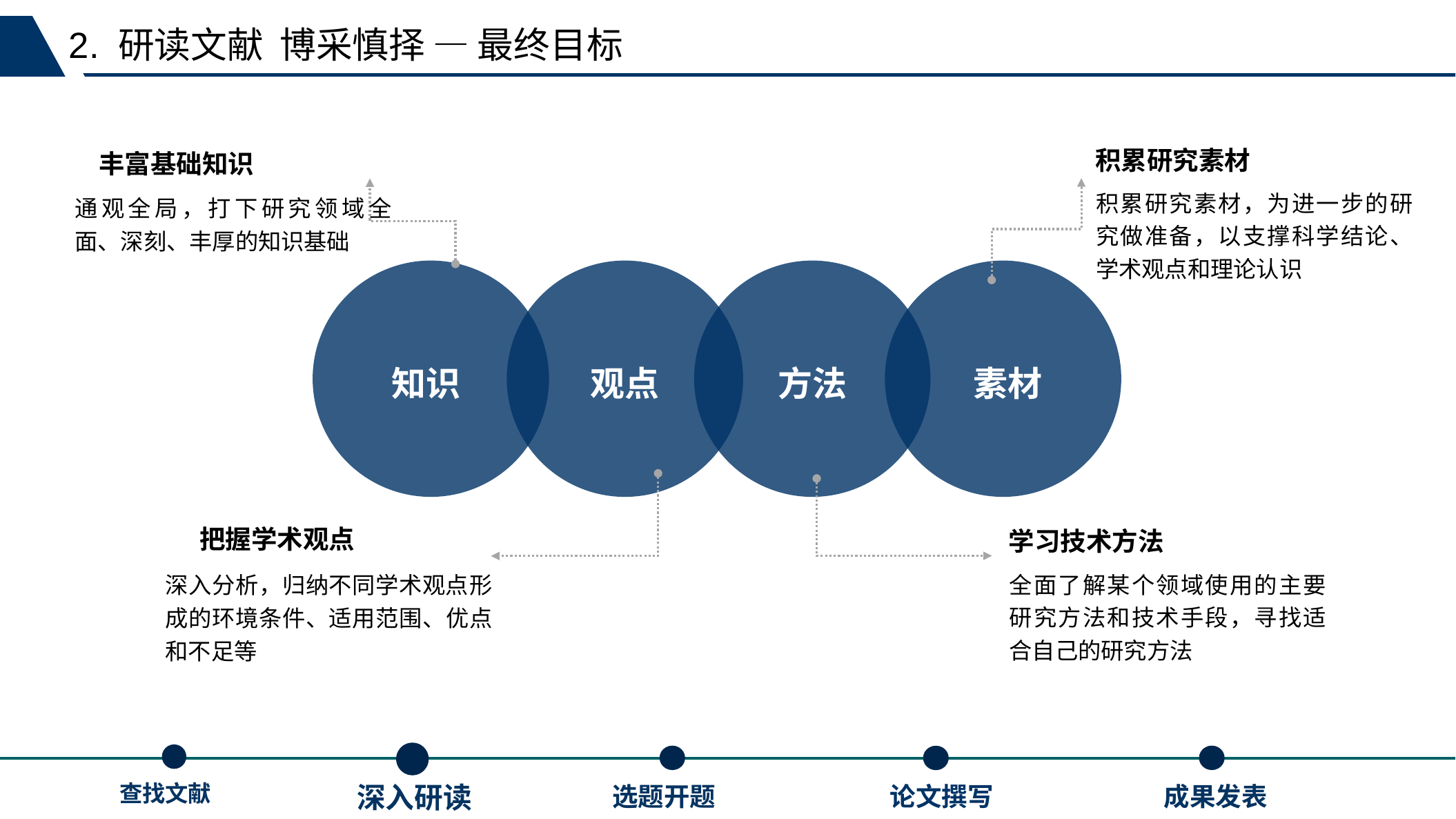

2. 研读文献  博采慎择 — 最终目标

积累研究素材
丰富基础知识
积累研究素材，为进一步的研究做准备，以支撑科学结论、学术观点和理论认识
通观全局，打下研究领域全面、深刻、丰厚的知识基础

知识
观点
方法
素材
把握学术观点
学习技术方法
全面了解某个领域使用的主要研究方法和技术手段，寻找适合自己的研究方法
深入分析，归纳不同学术观点形成的环境条件、适用范围、优点和不足等

深入研读
查找文献
选题开题
论文撰写
成果发表